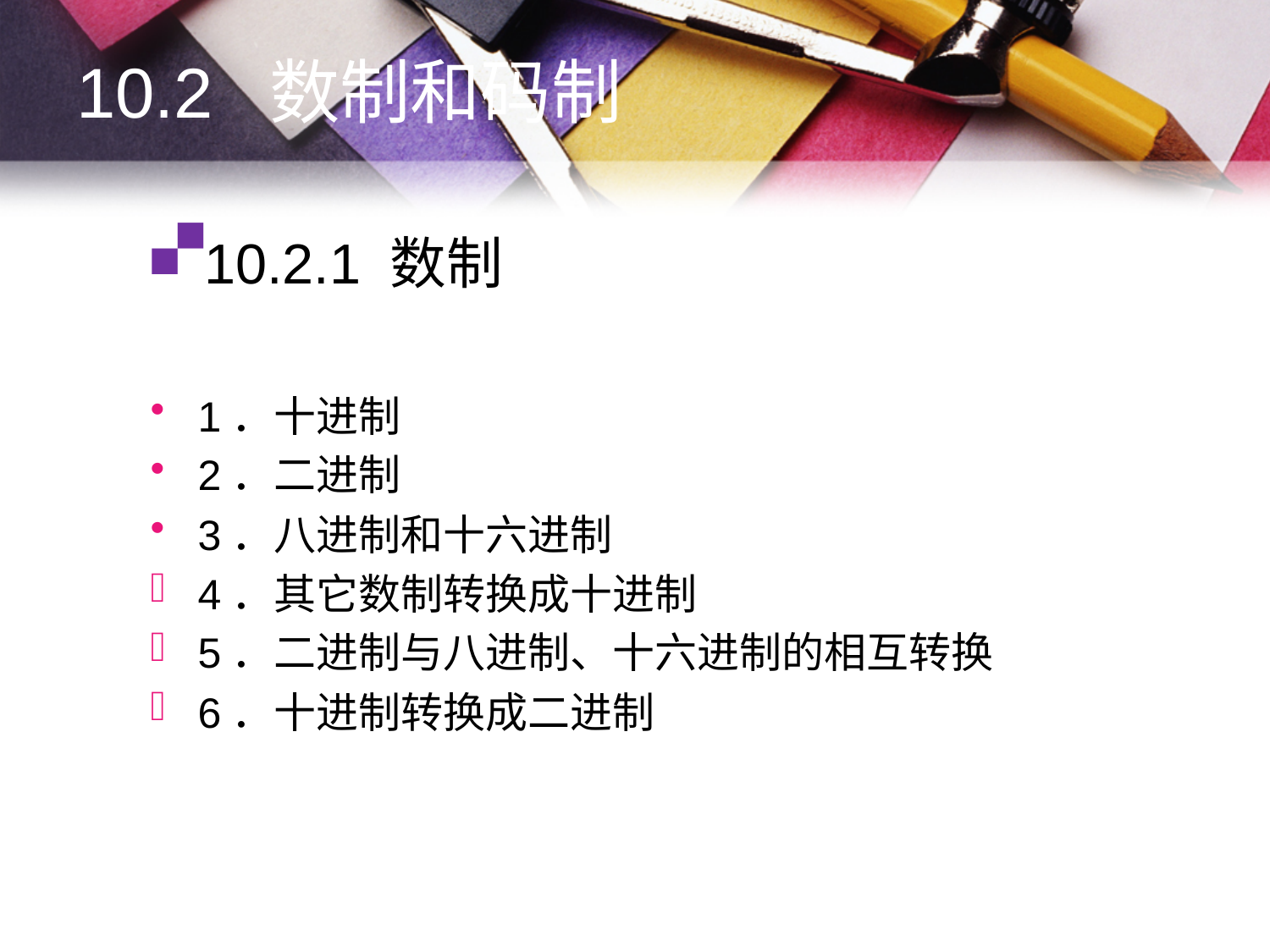

10.2  数制和码制
# 10.2.1 数制
1．十进制
2．二进制
3．八进制和十六进制
4．其它数制转换成十进制
5．二进制与八进制、十六进制的相互转换
6．十进制转换成二进制